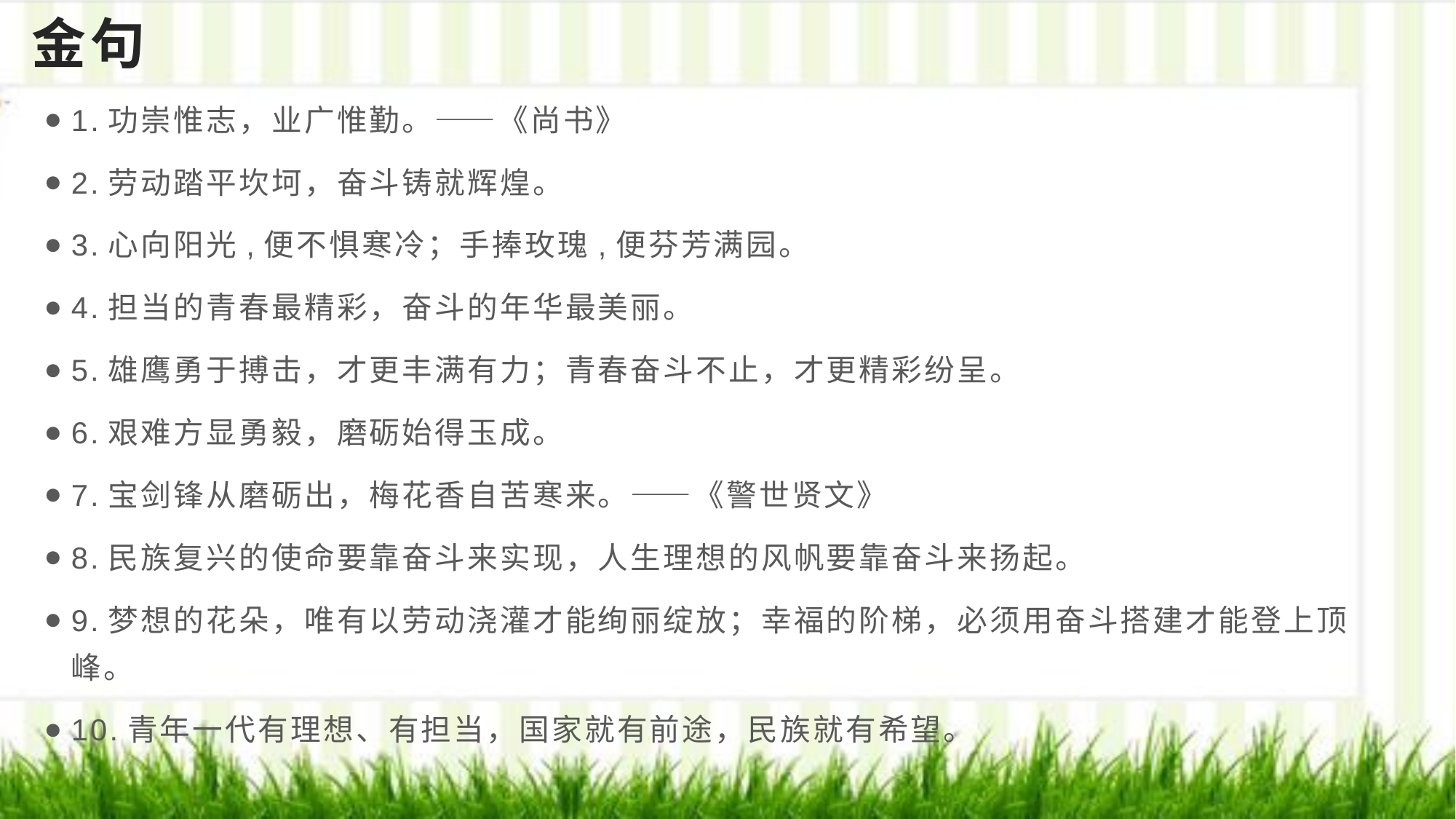

# 金句
1.功崇惟志，业广惟勤。——《尚书》
2.劳动踏平坎坷，奋斗铸就辉煌。
3.心向阳光,便不惧寒冷；手捧玫瑰,便芬芳满园。
4.担当的青春最精彩，奋斗的年华最美丽。
5.雄鹰勇于搏击，才更丰满有力；青春奋斗不止，才更精彩纷呈。
6.艰难方显勇毅，磨砺始得玉成。
7.宝剑锋从磨砺出，梅花香自苦寒来。——《警世贤文》
8.民族复兴的使命要靠奋斗来实现，人生理想的风帆要靠奋斗来扬起。
9.梦想的花朵，唯有以劳动浇灌才能绚丽绽放；幸福的阶梯，必须用奋斗搭建才能登上顶峰。
10.青年一代有理想、有担当，国家就有前途，民族就有希望。